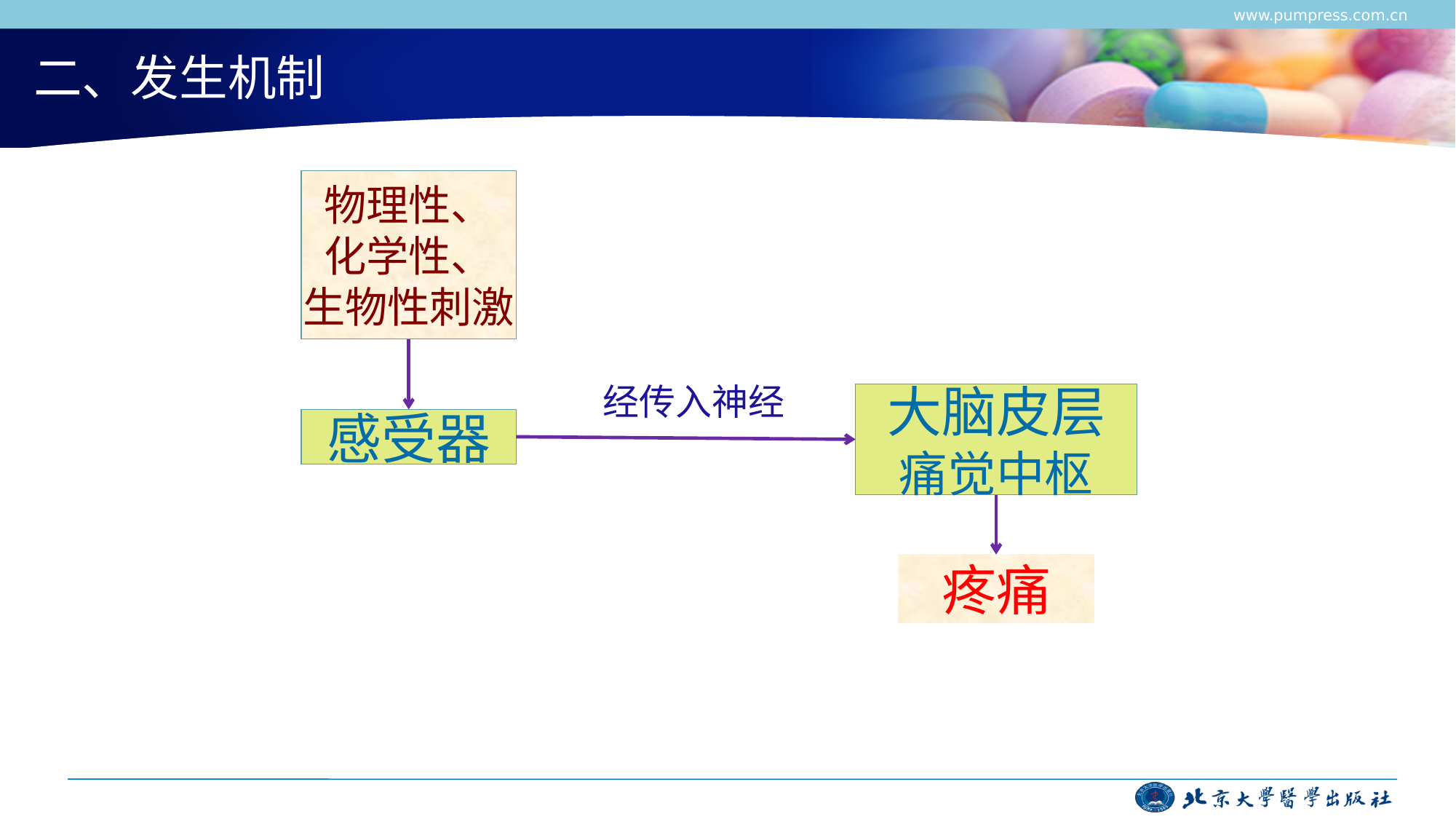

www.pumpress.com.cn
# 二、发生机制
物理性、
化学性、
生物性刺激
经传入神经
大脑皮层
痛觉中枢
感受器
疼痛